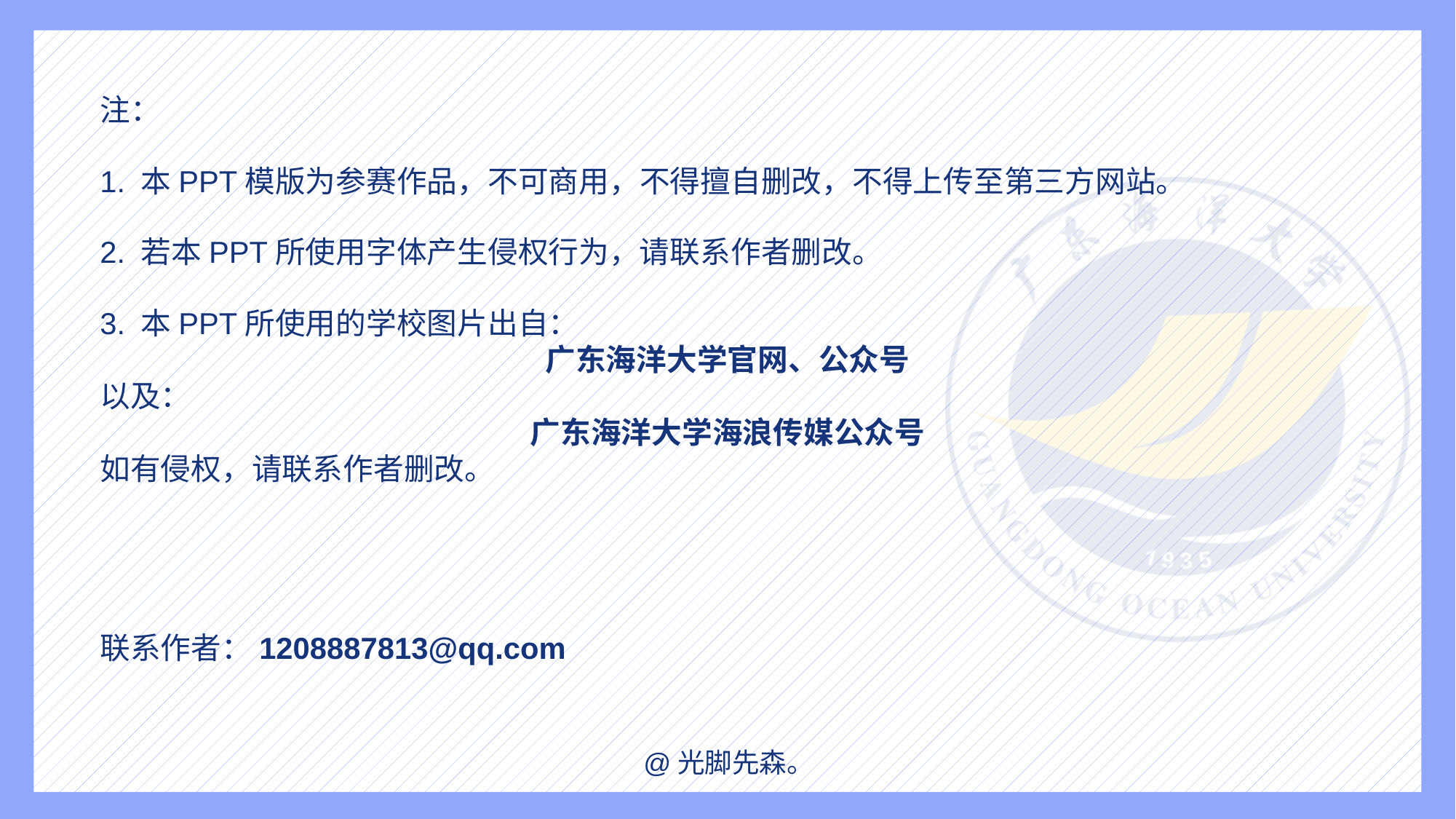

注：
1. 本PPT模版为参赛作品，不可商用，不得擅自删改，不得上传至第三方网站。

2. 若本PPT所使用字体产生侵权行为，请联系作者删改。
3. 本PPT所使用的学校图片出自：
广东海洋大学官网、公众号
以及：
广东海洋大学海浪传媒公众号
如有侵权，请联系作者删改。
联系作者：1208887813@qq.com
@光脚先森。